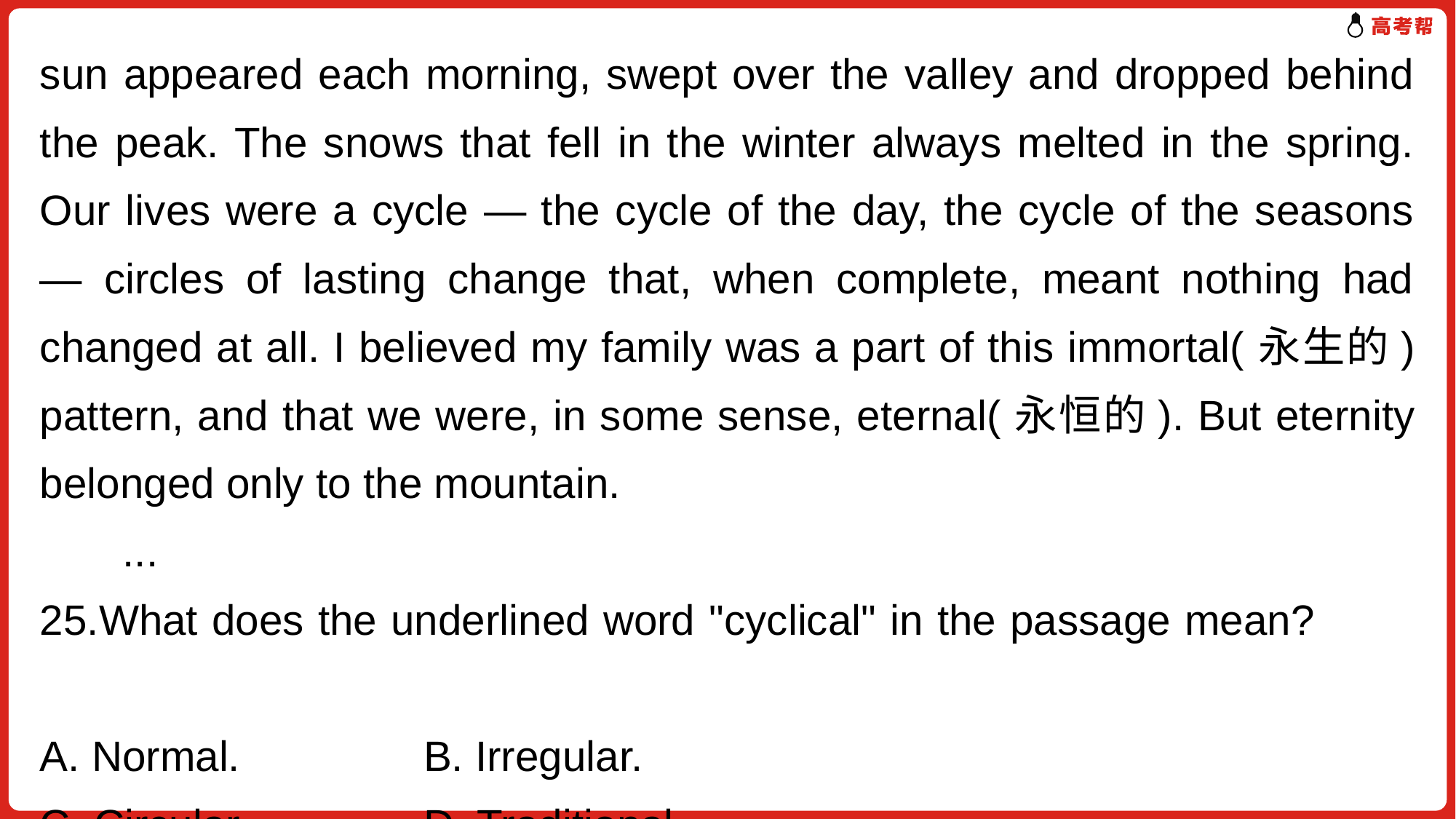

sun appeared each morning, swept over the valley and dropped behind the peak. The snows that fell in the winter always melted in the spring. Our lives were a cycle — the cycle of the day, the cycle of the seasons — circles of lasting change that, when complete, meant nothing had changed at all. I believed my family was a part of this immortal(永生的) pattern, and that we were, in some sense, eternal(永恒的). But eternity belonged only to the mountain.
       ...
25.What does the underlined word "cyclical" in the passage mean?
A. Normal.	              B. Irregular.
C. Circular.	              D. Traditional.